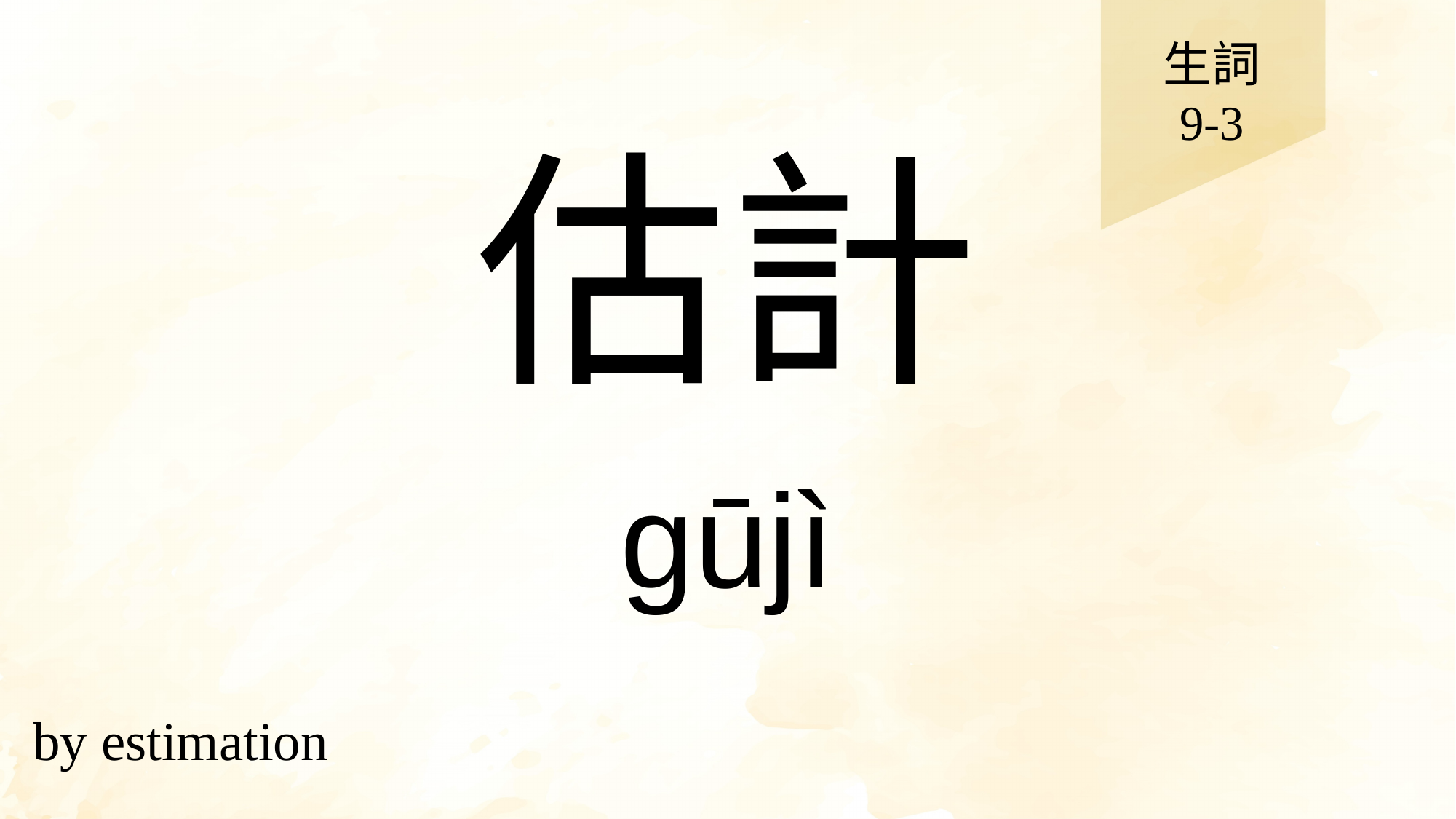

生詞
9-3
# 估計
gūjì
by estimation